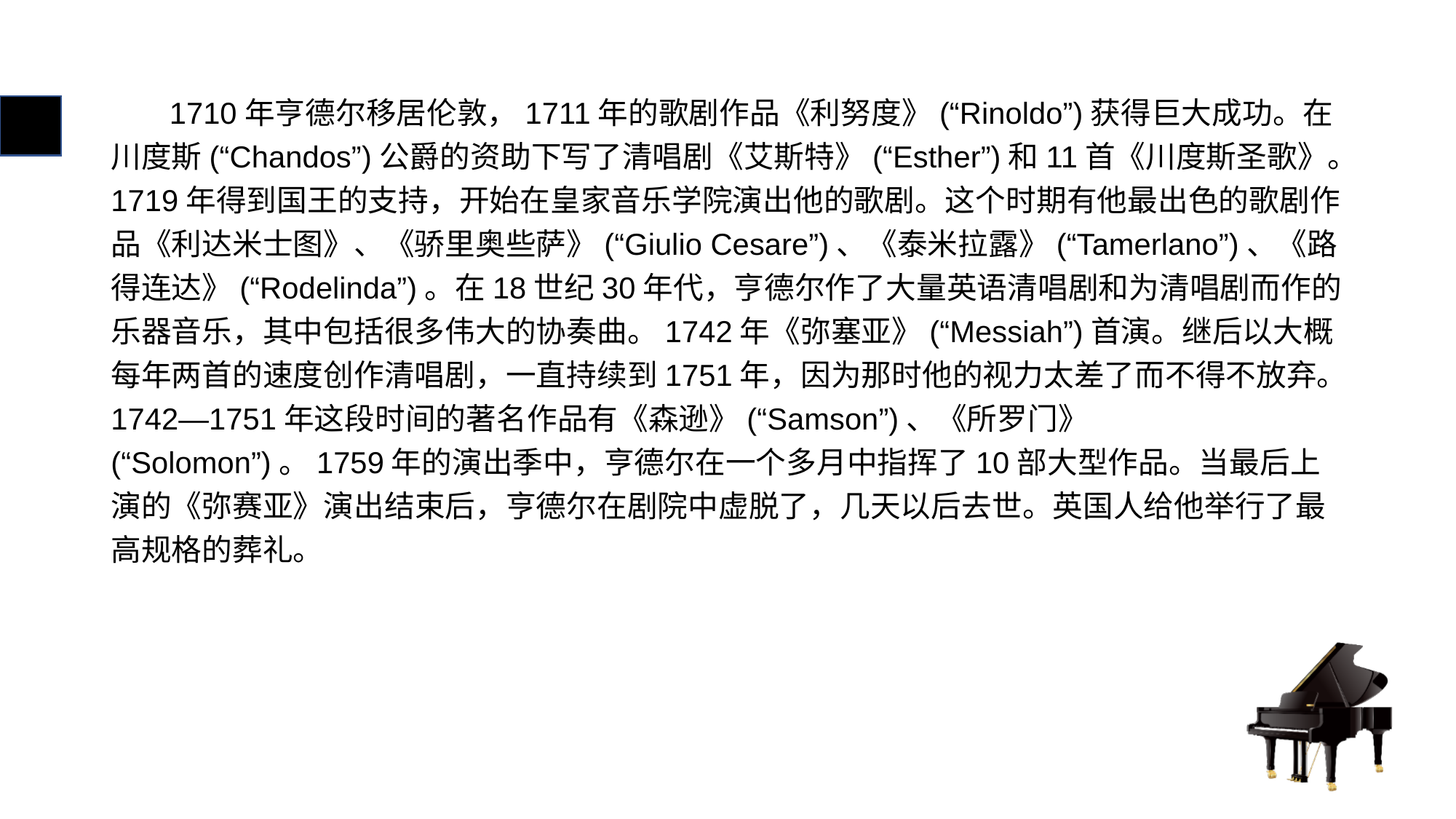

# 1710年亨德尔移居伦敦，1711年的歌剧作品《利努度》(“Rinoldo”)获得巨大成功。在川度斯(“Chandos”)公爵的资助下写了清唱剧《艾斯特》(“Esther”)和11首《川度斯圣歌》。1719年得到国王的支持，开始在皇家音乐学院演出他的歌剧。这个时期有他最出色的歌剧作品《利达米士图》、《骄里奥些萨》(“Giulio Cesare”)、《泰米拉露》(“Tamerlano”)、《路得连达》(“Rodelinda”)。在18世纪30年代，亨德尔作了大量英语清唱剧和为清唱剧而作的乐器音乐，其中包括很多伟大的协奏曲。1742年《弥塞亚》(“Messiah”)首演。继后以大概每年两首的速度创作清唱剧，一直持续到1751年，因为那时他的视力太差了而不得不放弃。1742—1751年这段时间的著名作品有《森逊》(“Samson”)、《所罗门》(“Solomon”)。1759年的演出季中，亨德尔在一个多月中指挥了10部大型作品。当最后上演的《弥赛亚》演出结束后，亨德尔在剧院中虚脱了，几天以后去世。英国人给他举行了最高规格的葬礼。